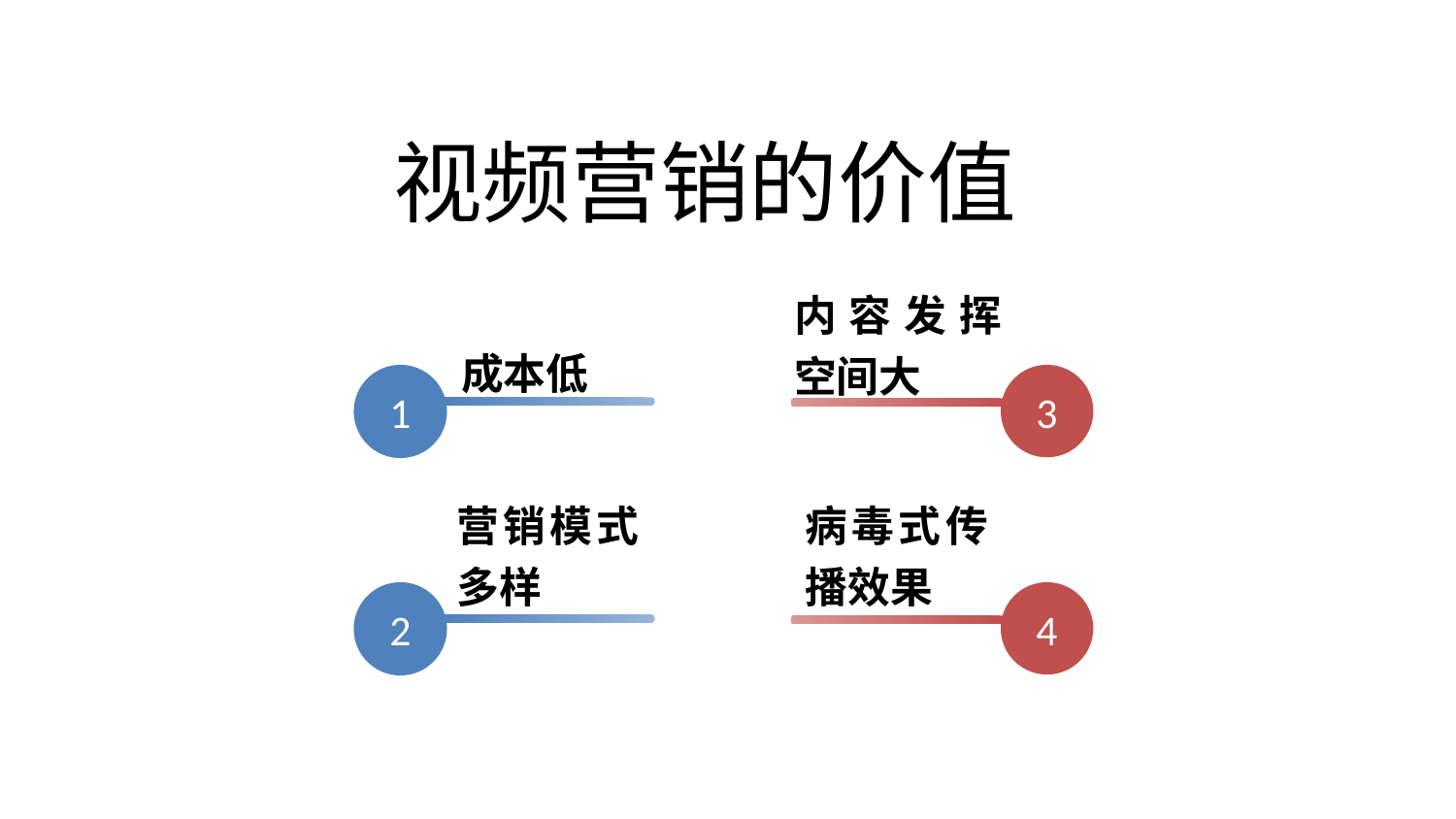

# 视频营销的价值
内容发挥空间大
成本低
1
3

营销模式多样
病毒式传播效果
2
4